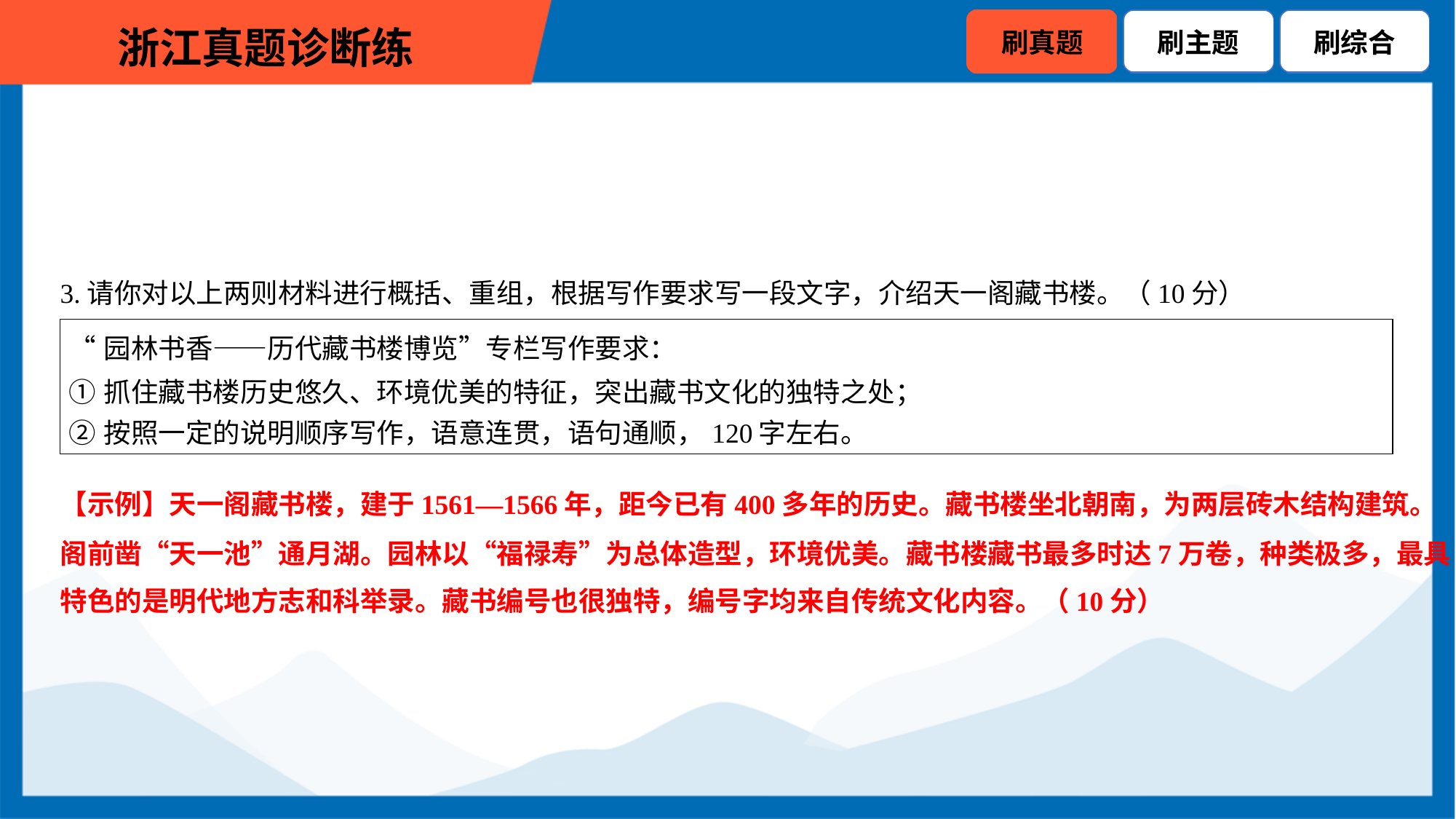

3.请你对以上两则材料进行概括、重组，根据写作要求写一段文字，介绍天一阁藏书楼。（10分）
| “园林书香——历代藏书楼博览”专栏写作要求： ①抓住藏书楼历史悠久、环境优美的特征，突出藏书文化的独特之处； ②按照一定的说明顺序写作，语意连贯，语句通顺，120字左右。 |
| --- |
【示例】天一阁藏书楼，建于1561—1566年，距今已有400多年的历史。藏书楼坐北朝南，为两层砖木结构建筑。
阁前凿“天一池”通月湖。园林以“福禄寿”为总体造型，环境优美。藏书楼藏书最多时达7万卷，种类极多，最具
特色的是明代地方志和科举录。藏书编号也很独特，编号字均来自传统文化内容。（10分）